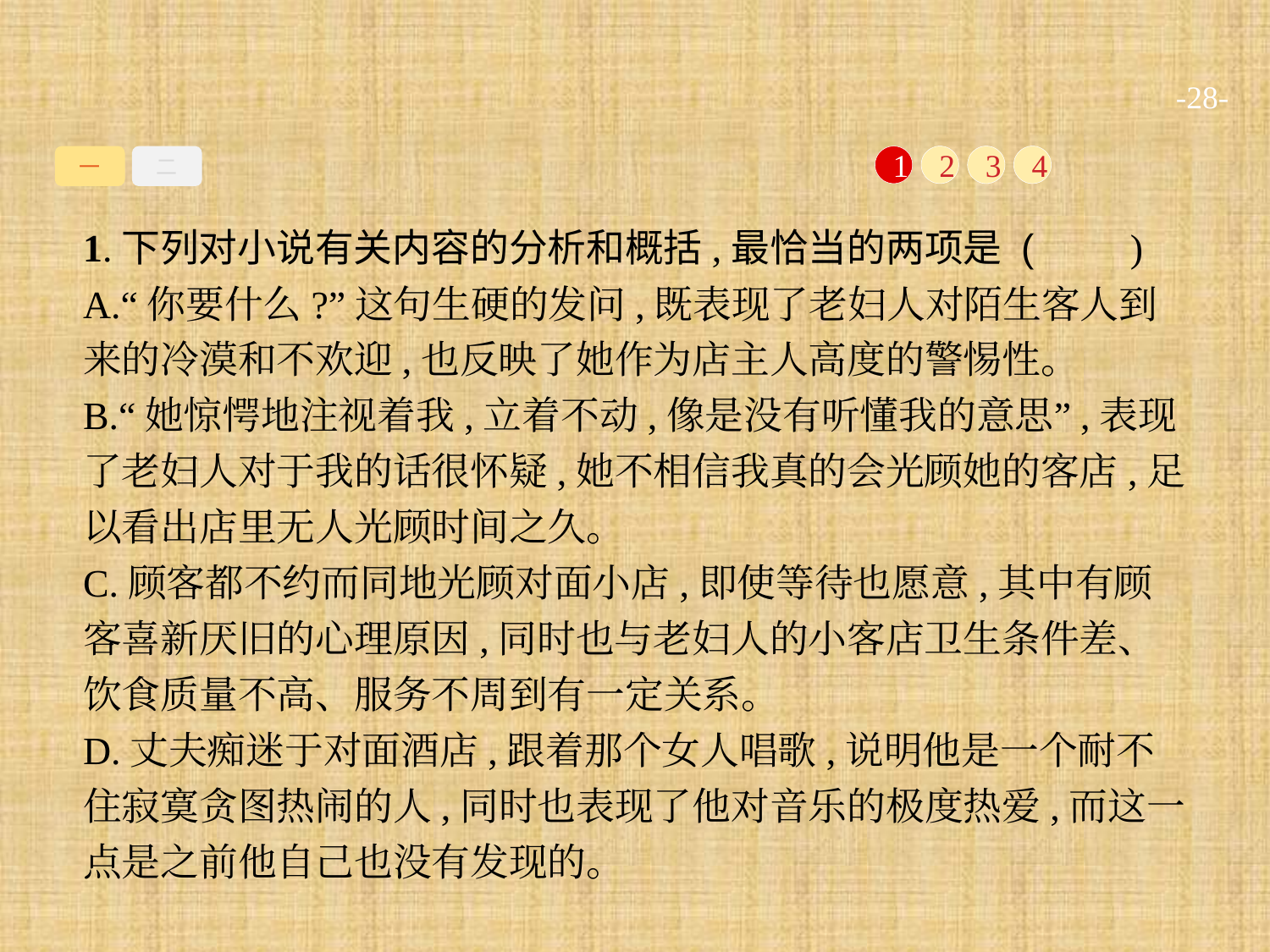

-28-
一
二
1
2
3
4
1.下列对小说有关内容的分析和概括,最恰当的两项是 (　　)
A.“你要什么?”这句生硬的发问,既表现了老妇人对陌生客人到来的冷漠和不欢迎,也反映了她作为店主人高度的警惕性。
B.“她惊愕地注视着我,立着不动,像是没有听懂我的意思”,表现了老妇人对于我的话很怀疑,她不相信我真的会光顾她的客店,足以看出店里无人光顾时间之久。
C.顾客都不约而同地光顾对面小店,即使等待也愿意,其中有顾客喜新厌旧的心理原因,同时也与老妇人的小客店卫生条件差、饮食质量不高、服务不周到有一定关系。
D.丈夫痴迷于对面酒店,跟着那个女人唱歌,说明他是一个耐不住寂寞贪图热闹的人,同时也表现了他对音乐的极度热爱,而这一点是之前他自己也没有发现的。